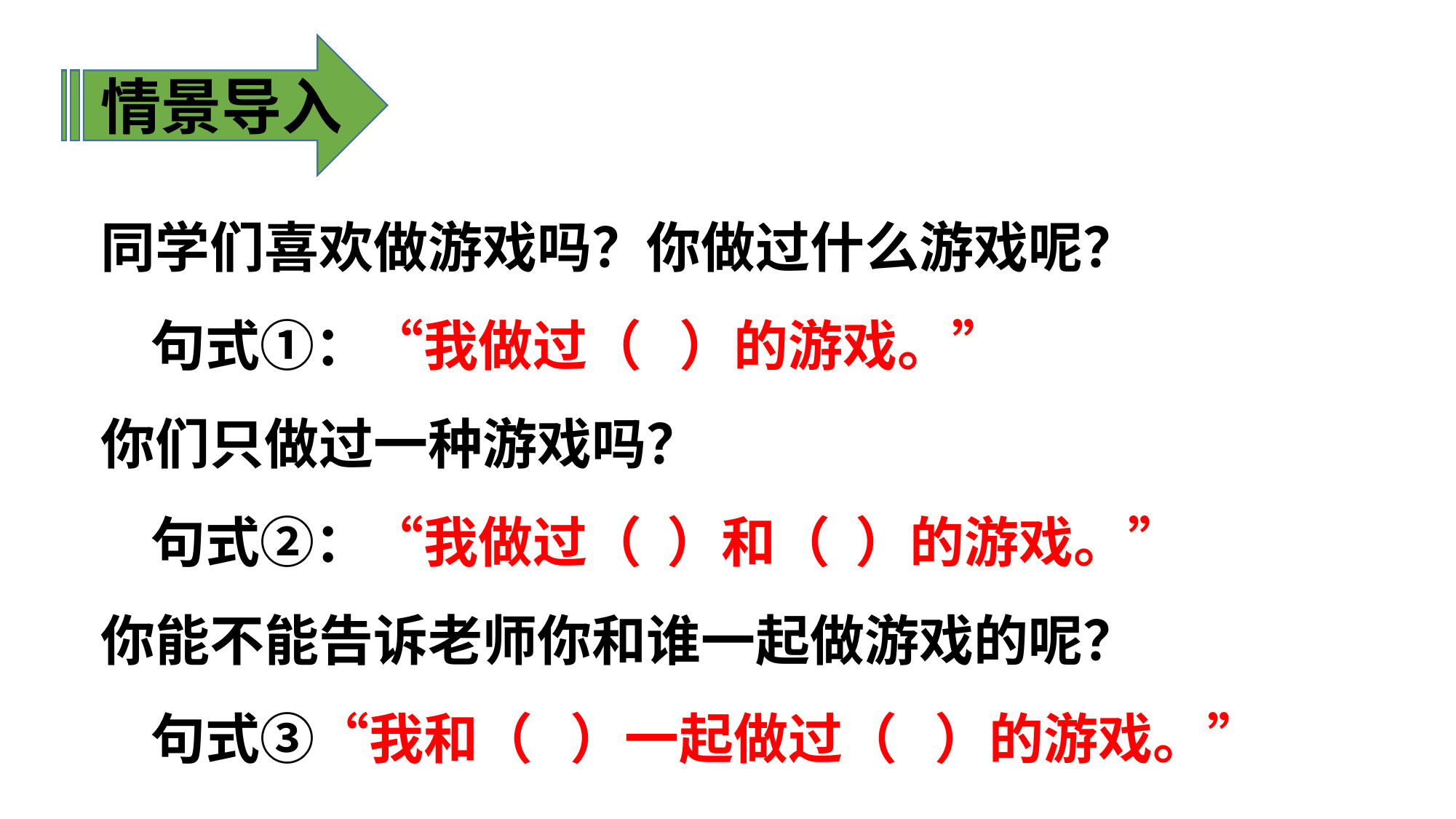

情景导入
同学们喜欢做游戏吗？你做过什么游戏呢？
   句式①：“我做过（   ）的游戏。”
你们只做过一种游戏吗？
   句式②：“我做过（  ）和（  ）的游戏。”
你能不能告诉老师你和谁一起做游戏的呢？
   句式③“我和（   ）一起做过（   ）的游戏。”